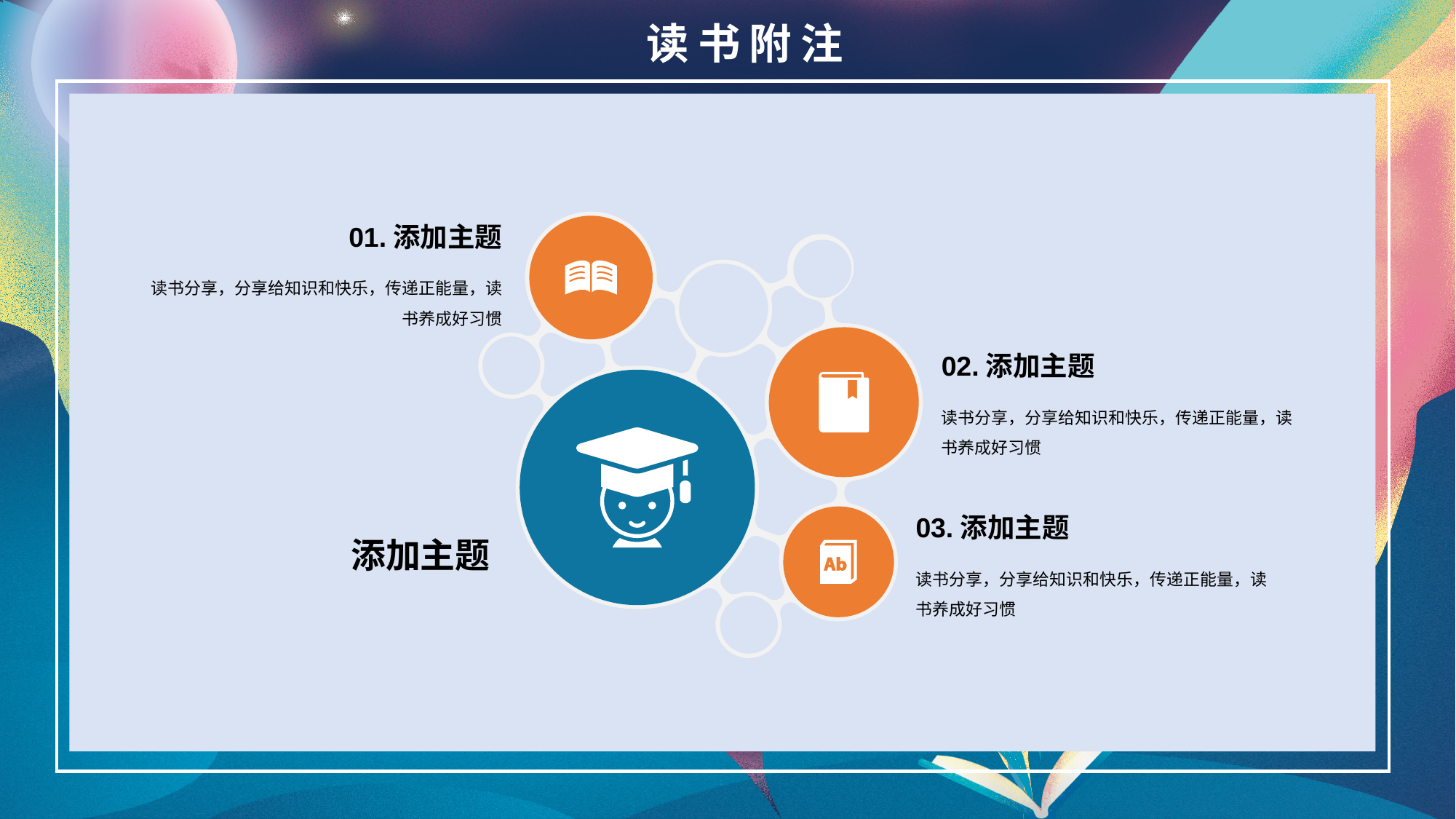

读书附注
01.添加主题
读书分享，分享给知识和快乐，传递正能量，读书养成好习惯

02.添加主题
读书分享，分享给知识和快乐，传递正能量，读书养成好习惯
03.添加主题
读书分享，分享给知识和快乐，传递正能量，读书养成好习惯

添加主题